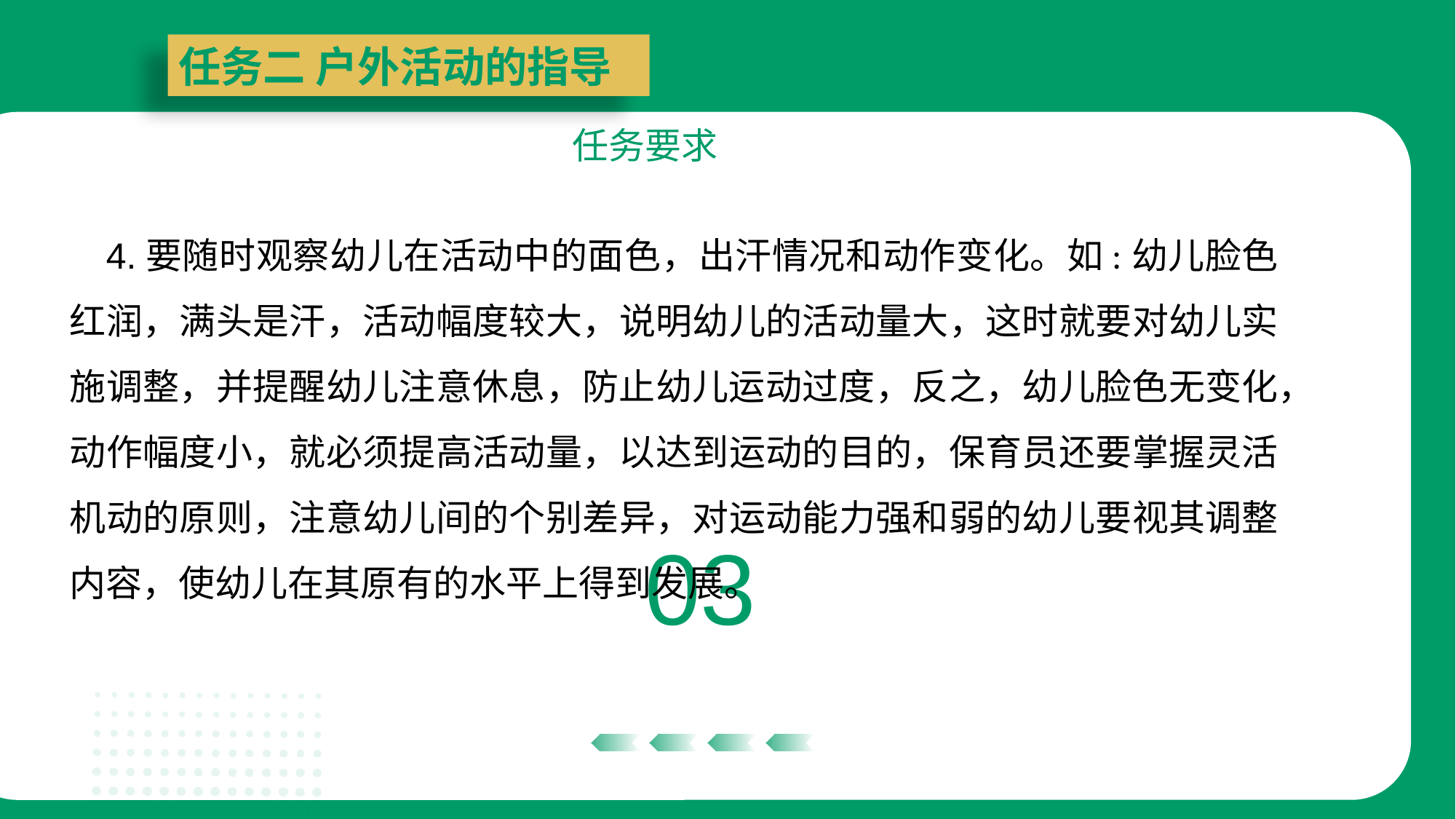

任务二 户外活动的指导
任务要求

03

4.要随时观察幼儿在活动中的面色，出汗情况和动作变化。如:幼儿脸色红润，满头是汗，活动幅度较大，说明幼儿的活动量大，这时就要对幼儿实施调整，并提醒幼儿注意休息，防止幼儿运动过度，反之，幼儿脸色无变化，动作幅度小，就必须提高活动量，以达到运动的目的，保育员还要掌握灵活机动的原则，注意幼儿间的个别差异，对运动能力强和弱的幼儿要视其调整内容，使幼儿在其原有的水平上得到发展。